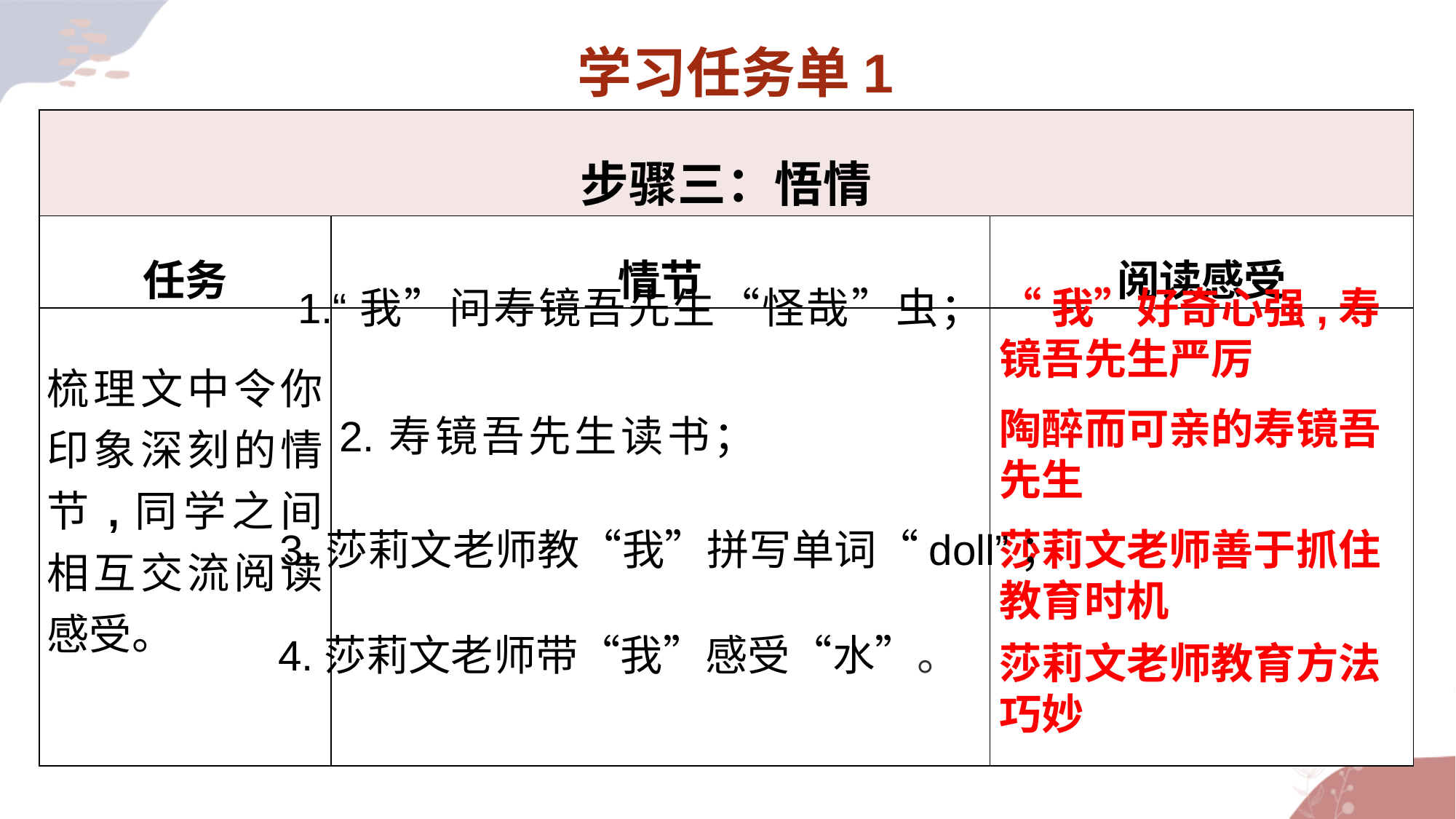

学习任务单1
| 步骤三：悟情 |  |  |
| --- | --- | --- |
| 任务 | 情节 | 阅读感受 |
| 梳理文中令你印象深刻的情节,同学之间相互交流阅读感受。 |  |  |
1.“我”问寿镜吾先生“怪哉”虫；
“我”好奇心强,寿镜吾先生严厉
陶醉而可亲的寿镜吾先生
2.寿镜吾先生读书；
3.莎莉文老师教“我”拼写单词“doll”；
莎莉文老师善于抓住教育时机
4.莎莉文老师带“我”感受“水”。
莎莉文老师教育方法巧妙